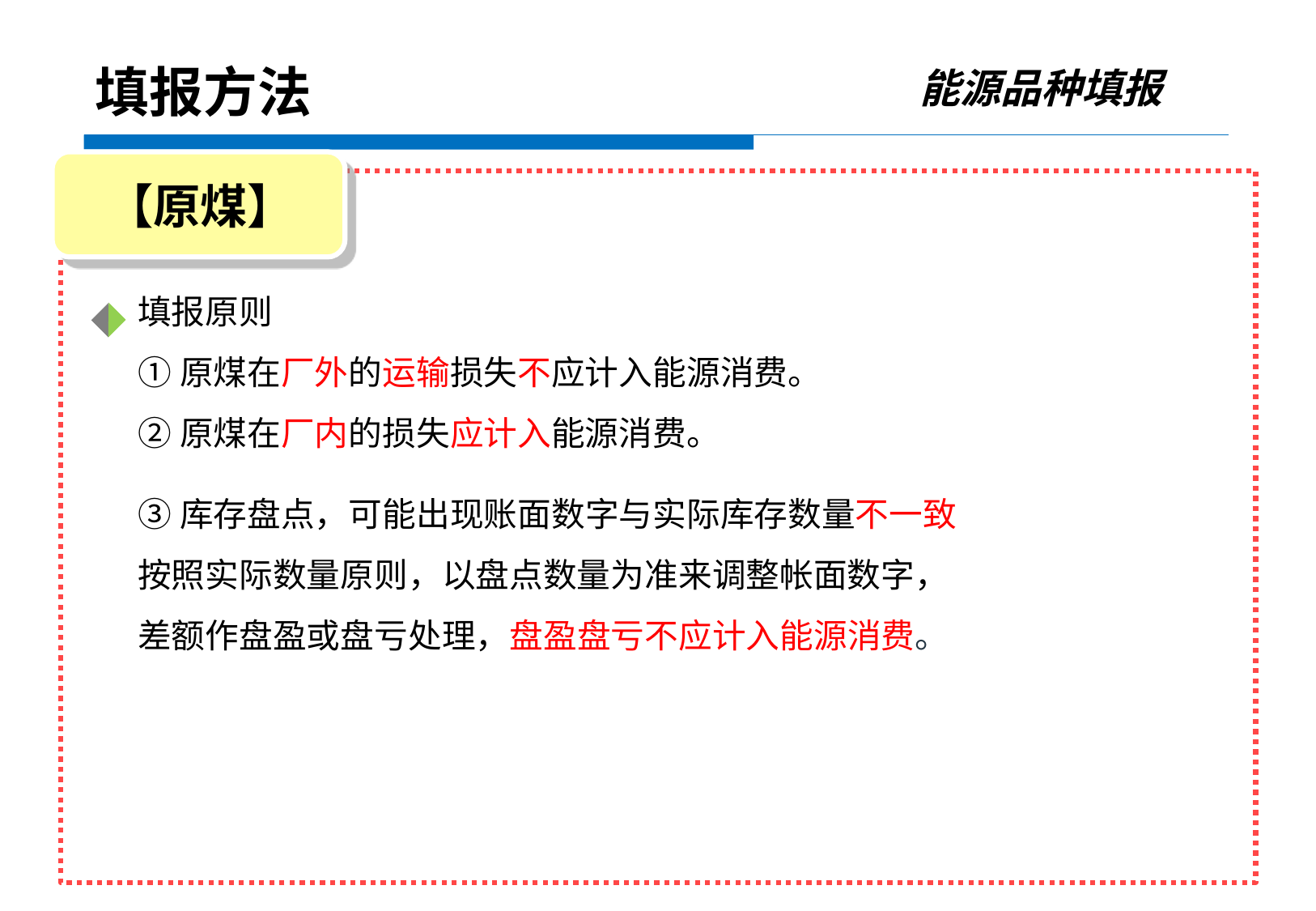

能源品种填报
填报方法

【原煤】

填报原则
①原煤在厂外的运输损失不应计入能源消费。
②原煤在厂内的损失应计入能源消费。
③库存盘点，可能出现账面数字与实际库存数量不一致
按照实际数量原则，以盘点数量为准来调整帐面数字，
差额作盘盈或盘亏处理，盘盈盘亏不应计入能源消费。